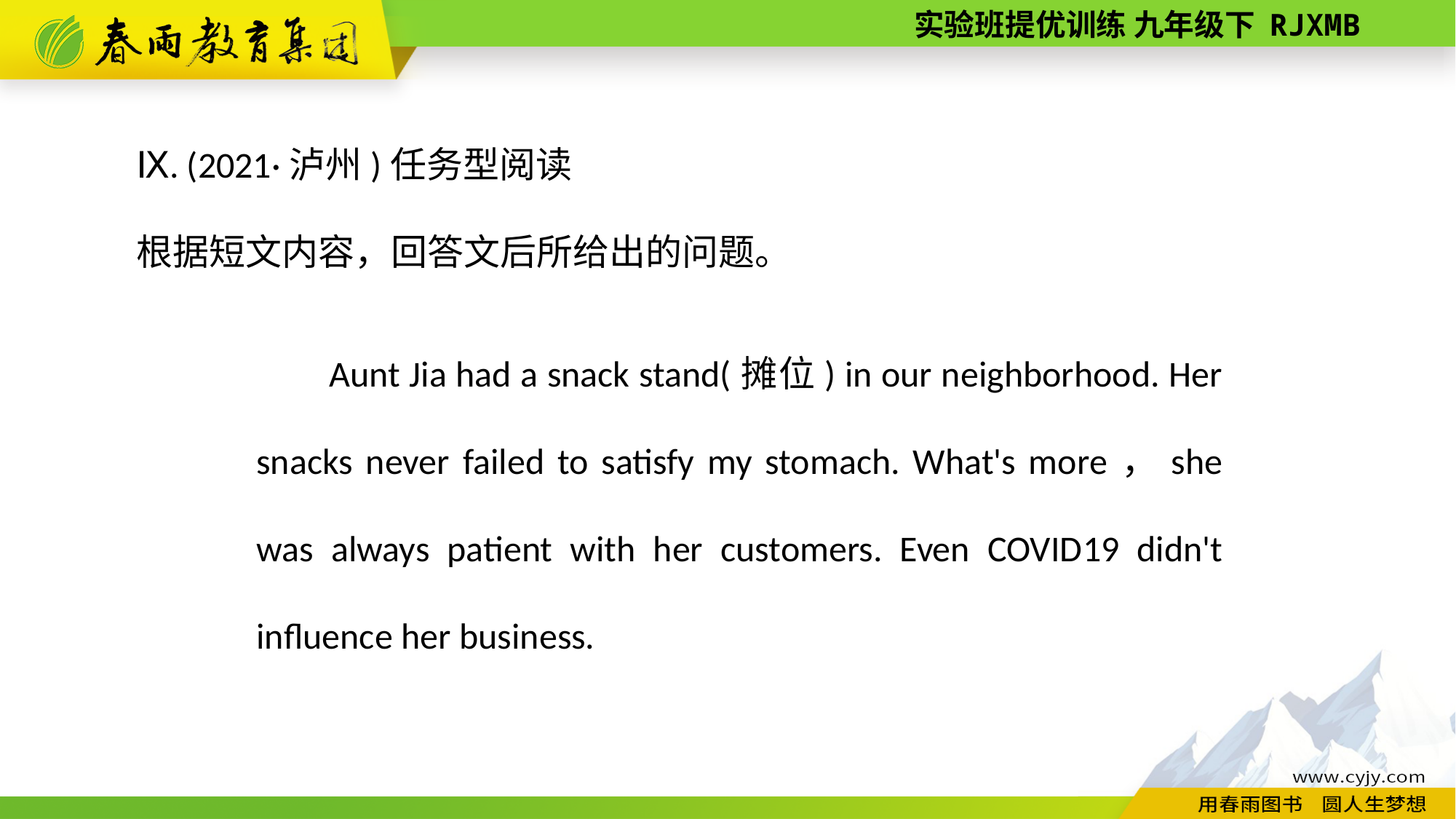

Ⅸ. (2021·泸州)任务型阅读
根据短文内容，回答文后所给出的问题。
Aunt Jia had a snack stand(摊位) in our neighborhood. Her snacks never failed to satisfy my stomach. What's more，she was always patient with her customers. Even COVID­19 didn't influence her business.